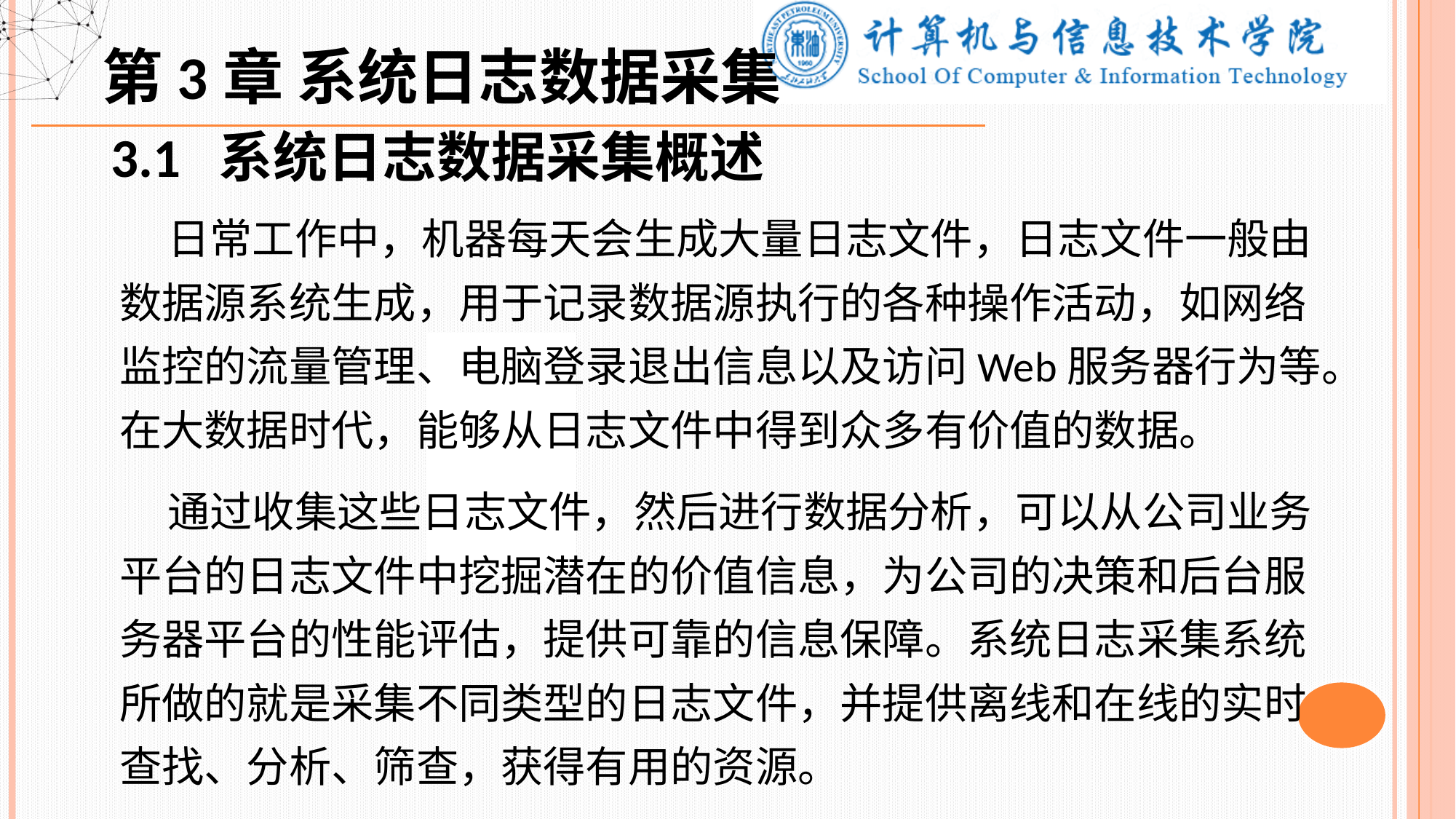

第3章 系统日志数据采集
3.1  系统日志数据采集概述
    日常工作中，机器每天会生成大量日志文件，日志文件一般由数据源系统生成，用于记录数据源执行的各种操作活动，如网络监控的流量管理、电脑登录退出信息以及访问Web服务器行为等。在大数据时代，能够从日志文件中得到众多有价值的数据。
    通过收集这些日志文件，然后进行数据分析，可以从公司业务平台的日志文件中挖掘潜在的价值信息，为公司的决策和后台服务器平台的性能评估，提供可靠的信息保障。系统日志采集系统所做的就是采集不同类型的日志文件，并提供离线和在线的实时查找、分析、筛查，获得有用的资源。